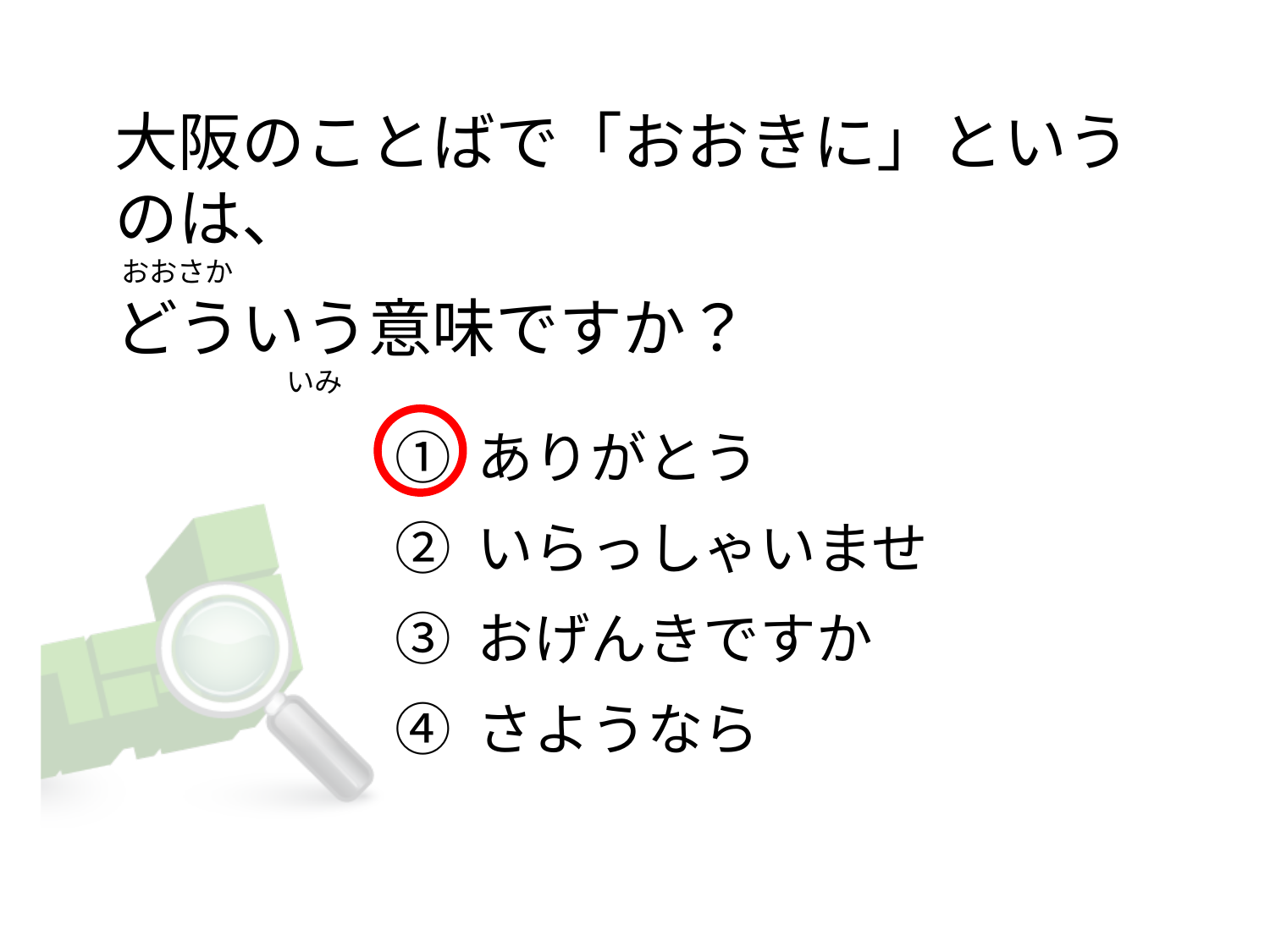

# 大阪のことばで「おおきに」というのは、  おおさか どういう意味ですか？                            いみ

① ありがとう
② いらっしゃいませ
③ おげんきですか
④ さようなら